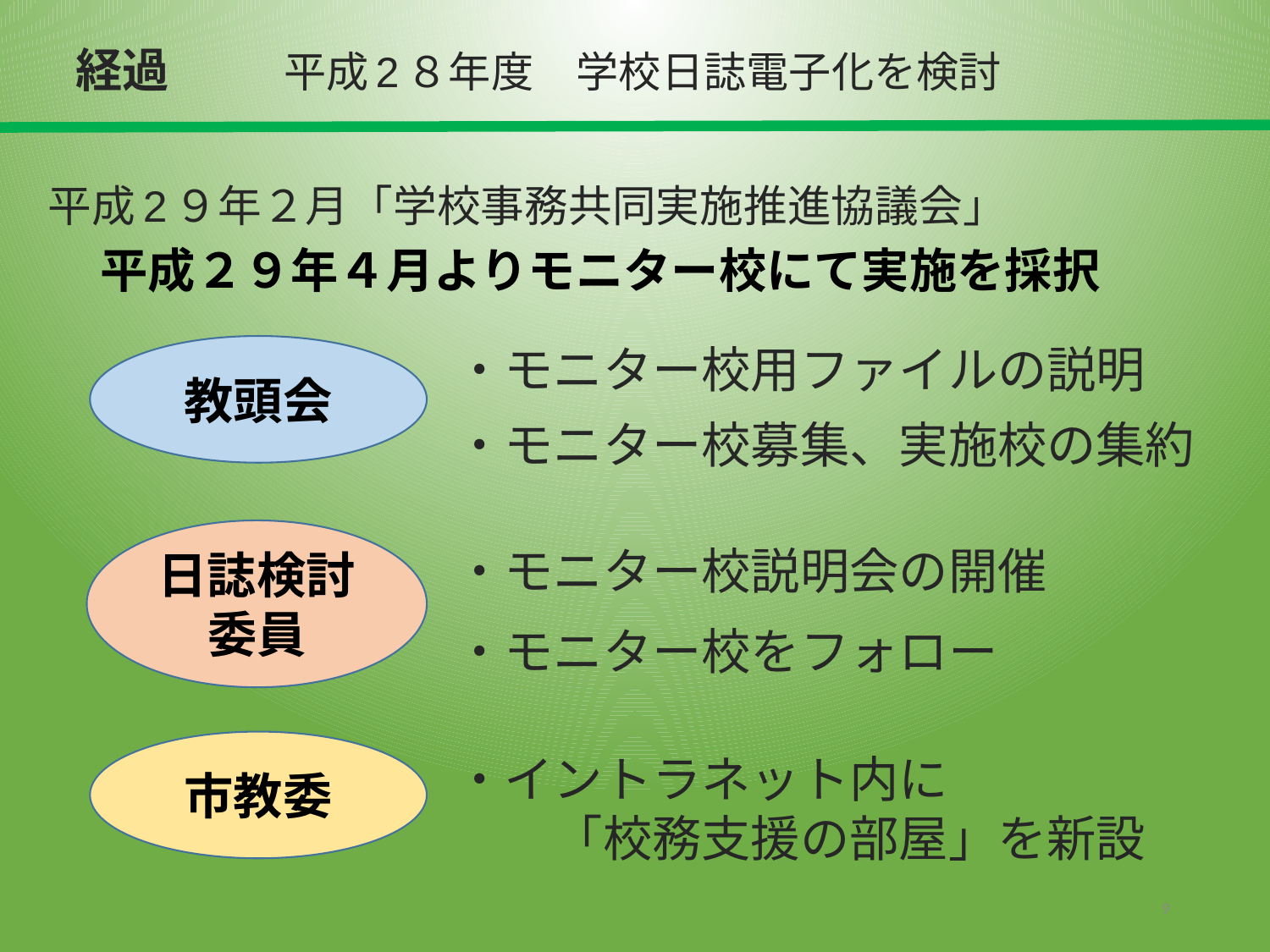

経過
平成2８年度　学校日誌電子化を検討
平成2９年２月「学校事務共同実施推進協議会」
# 平成２９年４月よりモニター校にて実施を採択
・モニター校用ファイルの説明
教頭会
・モニター校募集、実施校の集約
日誌検討委員
・モニター校説明会の開催
・モニター校をフォロー
市教委
・イントラネット内に
　　「校務支援の部屋」を新設
9